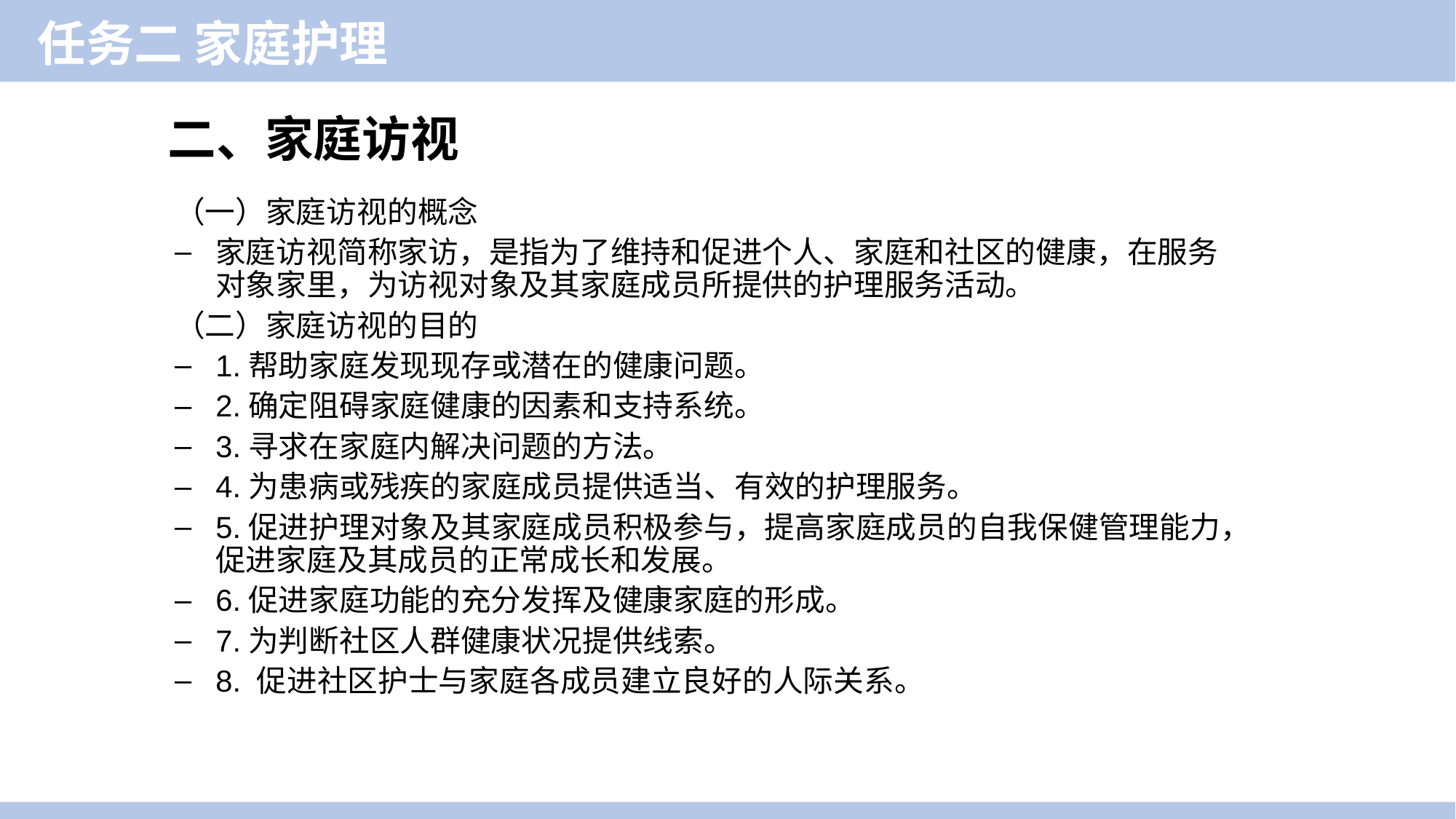

任务二 家庭护理
二、家庭访视
（一）家庭访视的概念
家庭访视简称家访，是指为了维持和促进个人、家庭和社区的健康，在服务对象家里，为访视对象及其家庭成员所提供的护理服务活动。
（二）家庭访视的目的
1.帮助家庭发现现存或潜在的健康问题。
2.确定阻碍家庭健康的因素和支持系统。
3.寻求在家庭内解决问题的方法。
4.为患病或残疾的家庭成员提供适当、有效的护理服务。
5.促进护理对象及其家庭成员积极参与，提高家庭成员的自我保健管理能力，促进家庭及其成员的正常成长和发展。
6.促进家庭功能的充分发挥及健康家庭的形成。
7.为判断社区人群健康状况提供线索。
8. 促进社区护士与家庭各成员建立良好的人际关系。